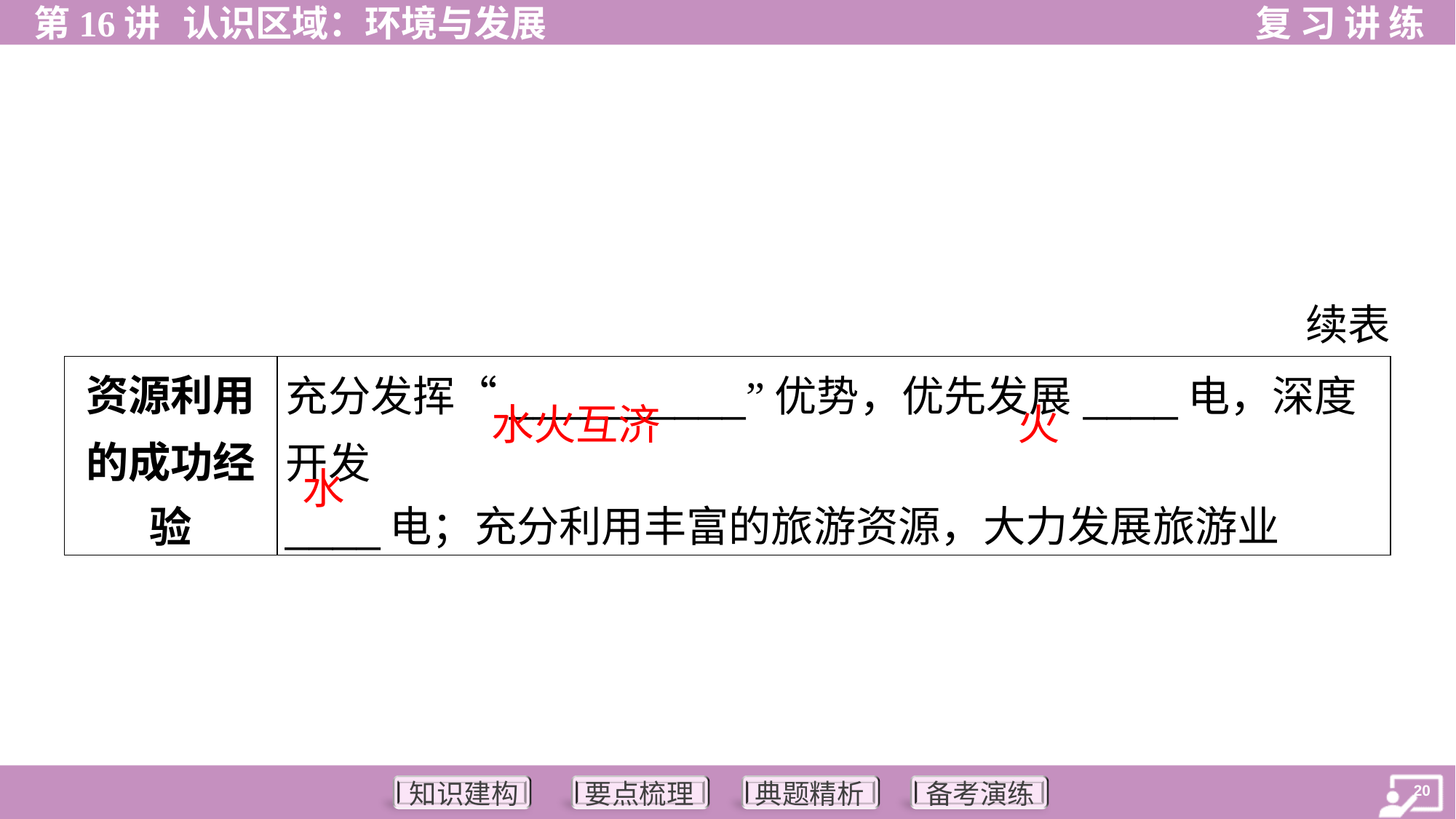

续表
| 资源利用 的成功经 验 | 充分发挥“\_\_\_\_\_\_\_\_\_\_”优势，优先发展\_\_\_\_电，深度开发 \_\_\_\_电；充分利用丰富的旅游资源，大力发展旅游业 |
| --- | --- |
水火互济
火
水